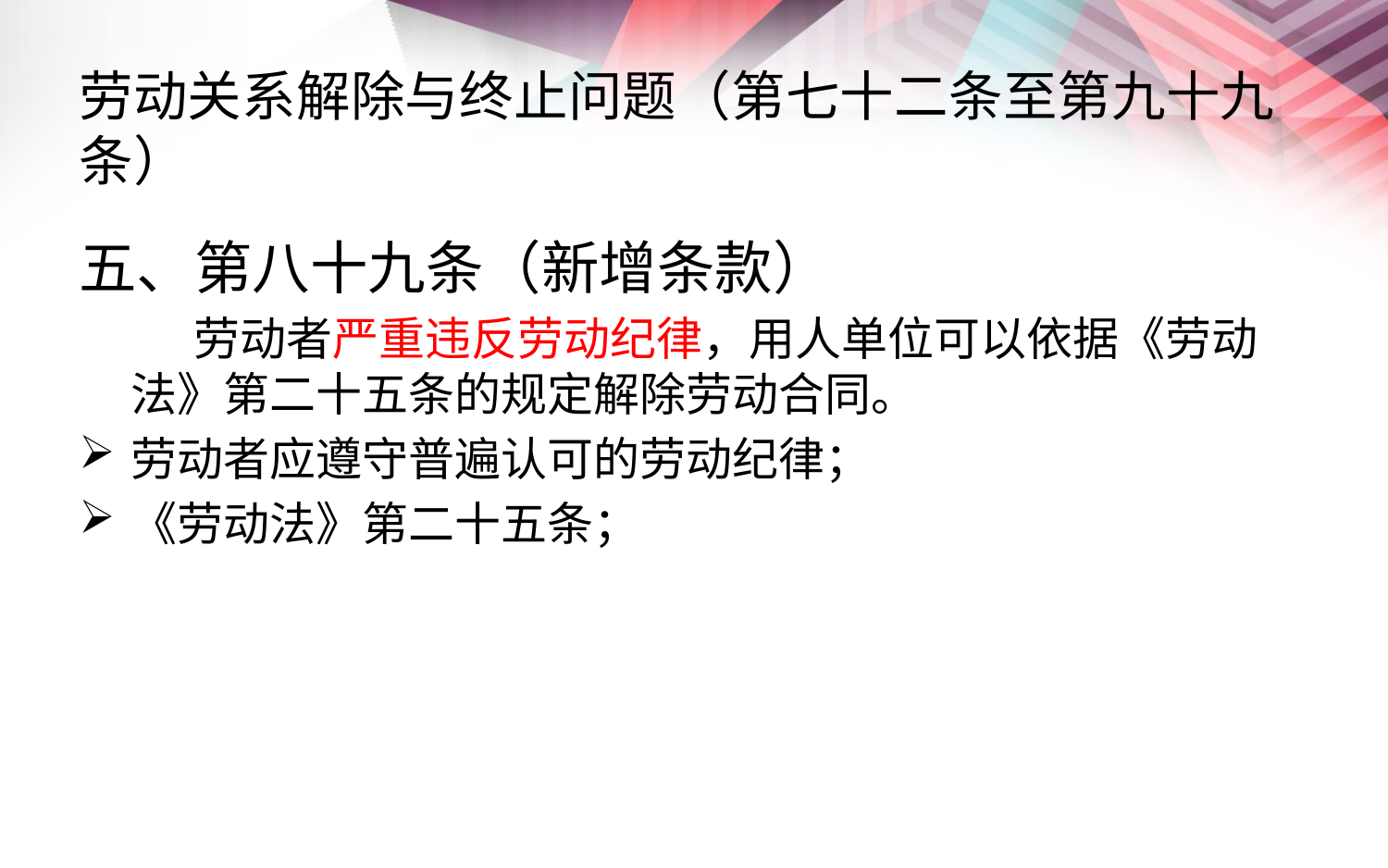

# 劳动关系解除与终止问题（第七十二条至第九十九条）
五、第八十九条（新增条款）
          劳动者严重违反劳动纪律，用人单位可以依据《劳动法》第二十五条的规定解除劳动合同。
劳动者应遵守普遍认可的劳动纪律；
《劳动法》第二十五条；